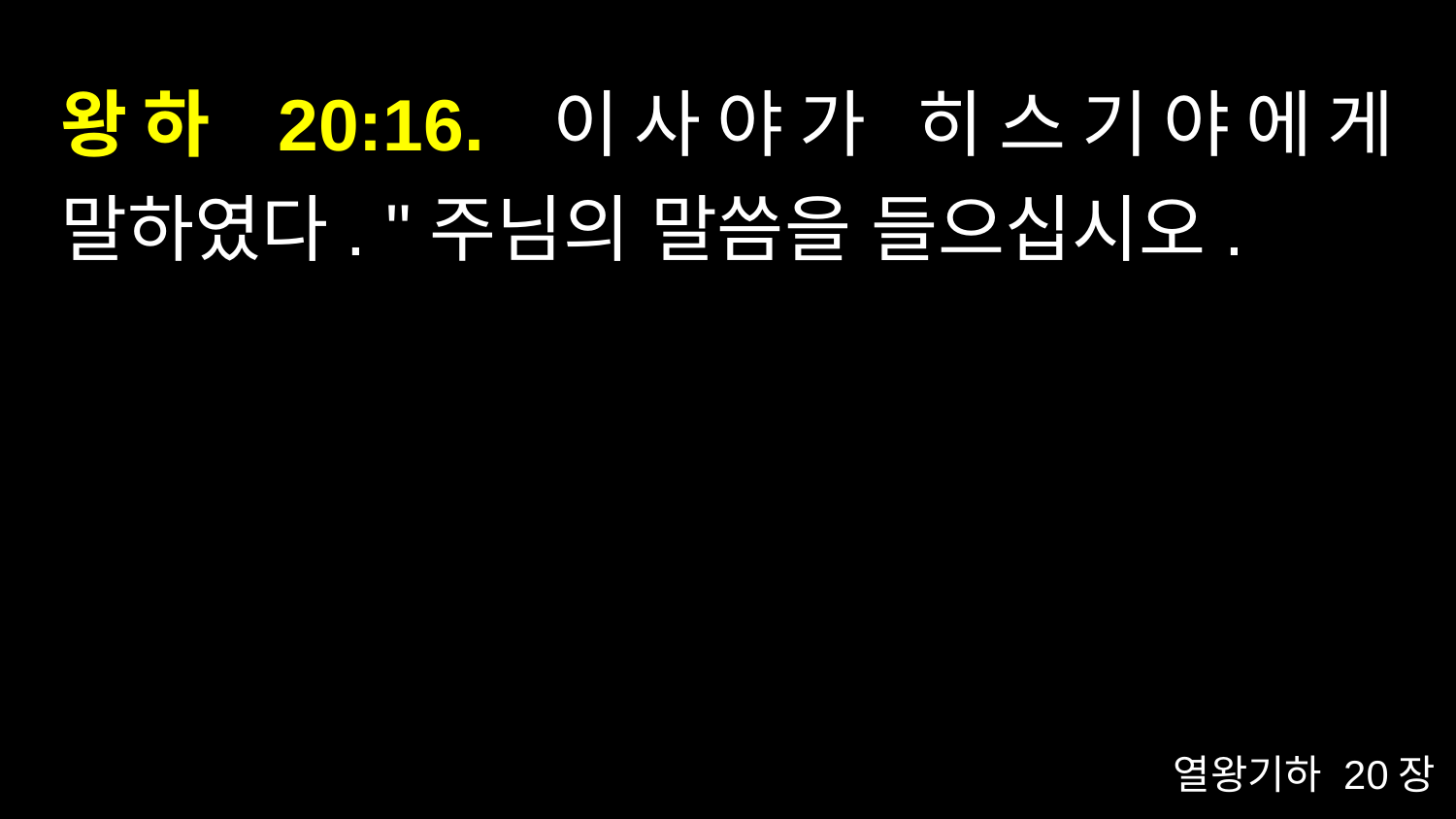

# 왕하 20:16. 이사야가 히스기야에게 말하였다. "주님의 말씀을 들으십시오.
열왕기하 20장